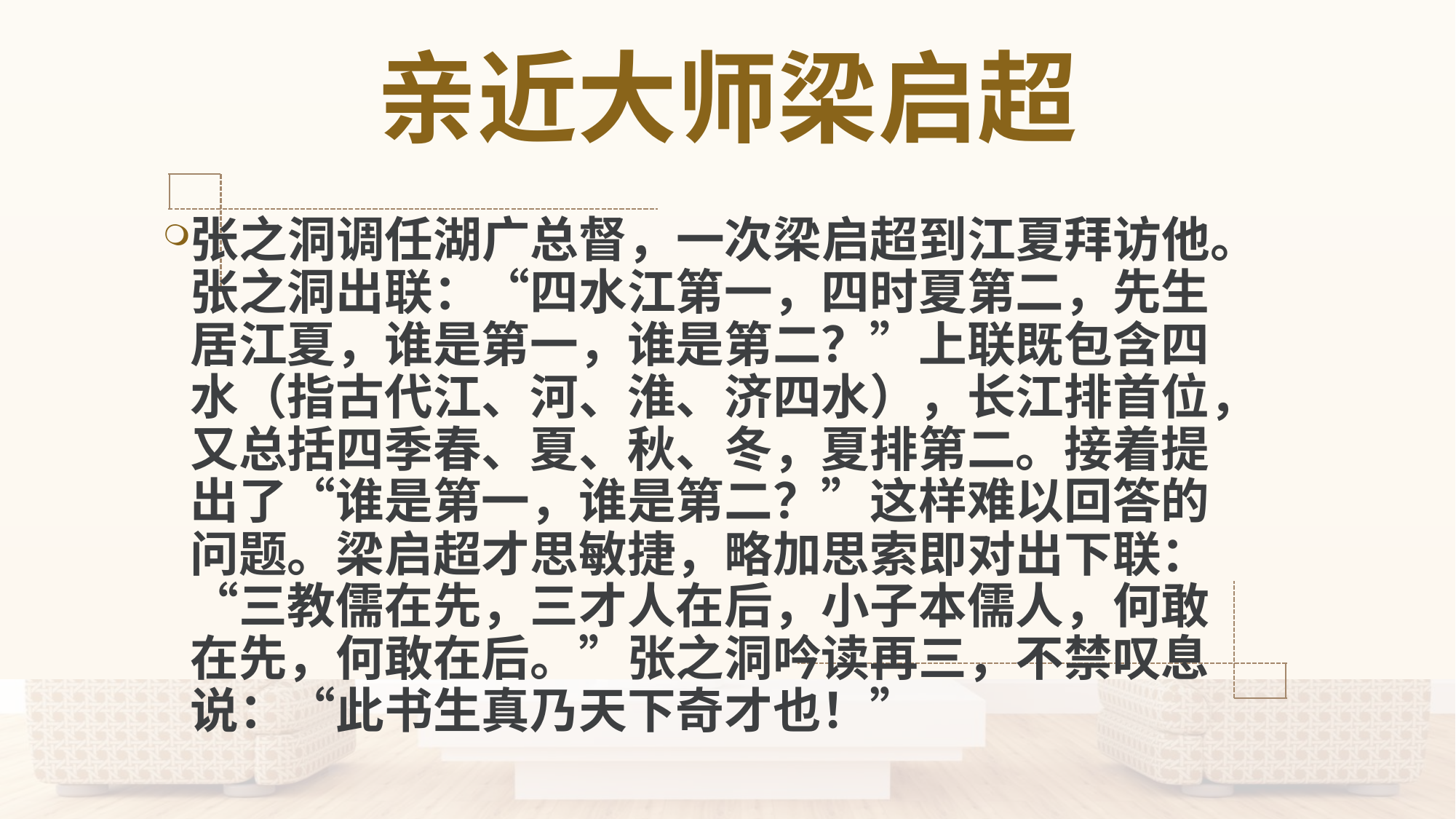

# 亲近大师梁启超
张之洞调任湖广总督，一次梁启超到江夏拜访他。张之洞出联：“四水江第一，四时夏第二，先生居江夏，谁是第一，谁是第二？”上联既包含四水（指古代江、河、淮、济四水），长江排首位，又总括四季春、夏、秋、冬，夏排第二。接着提出了“谁是第一，谁是第二？”这样难以回答的问题。梁启超才思敏捷，略加思索即对出下联：“三教儒在先，三才人在后，小子本儒人，何敢在先，何敢在后。”张之洞吟读再三，不禁叹息说：“此书生真乃天下奇才也！”